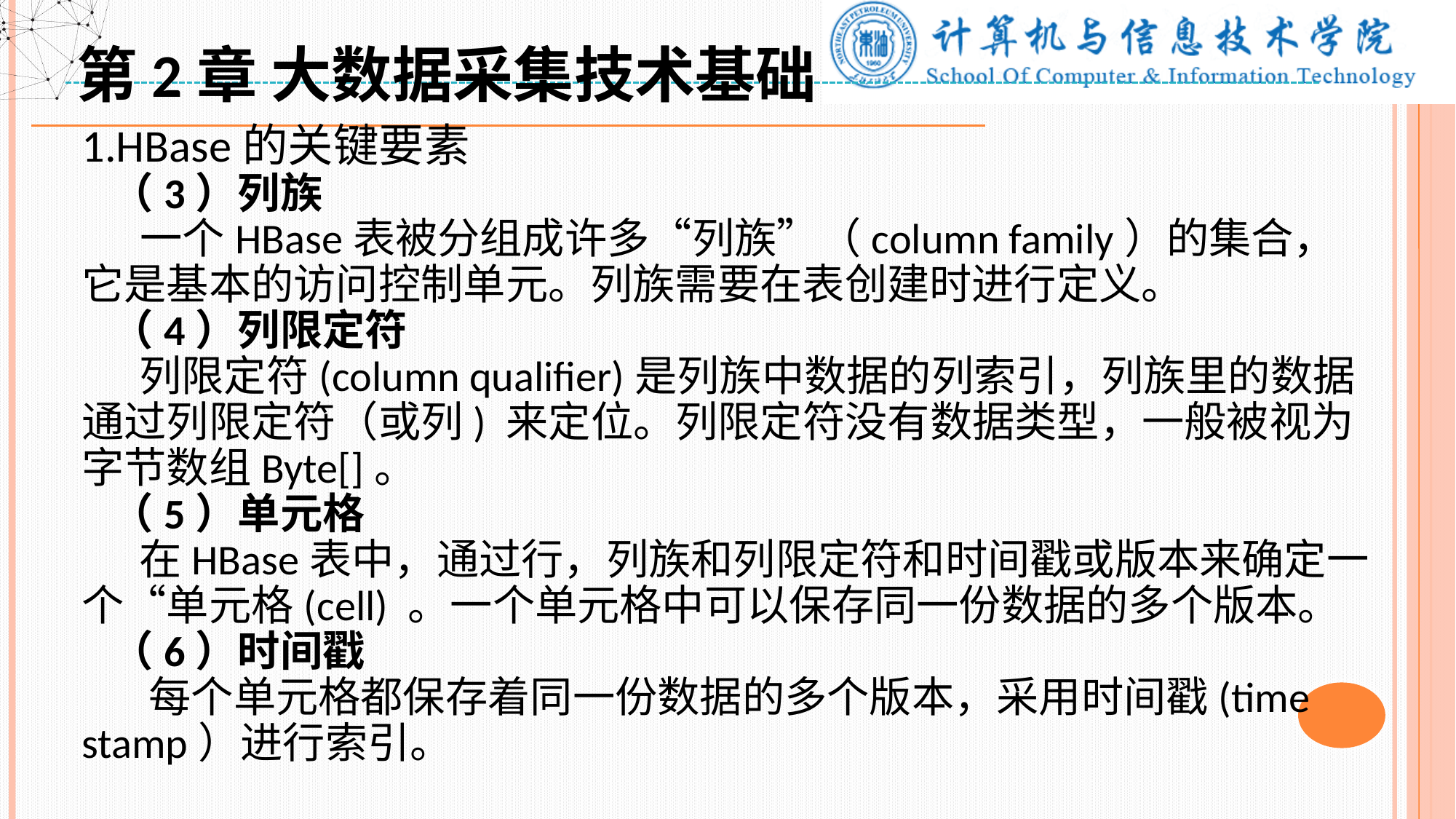

第2章 大数据采集技术基础
1.HBase的关键要素
  （3）列族
     一个HBase表被分组成许多“列族”（column family）的集合，它是基本的访问控制单元。列族需要在表创建时进行定义。
  （4）列限定符
     列限定符(column qualifier)是列族中数据的列索引，列族里的数据通过列限定符（或列) 来定位。列限定符没有数据类型，一般被视为字节数组Byte[]。
  （5）单元格
     在HBase表中，通过行，列族和列限定符和时间戳或版本来确定一个“单元格(cell) 。一个单元格中可以保存同一份数据的多个版本。
  （6）时间戳
      每个单元格都保存着同一份数据的多个版本，采用时间戳(time stamp）进行索引。